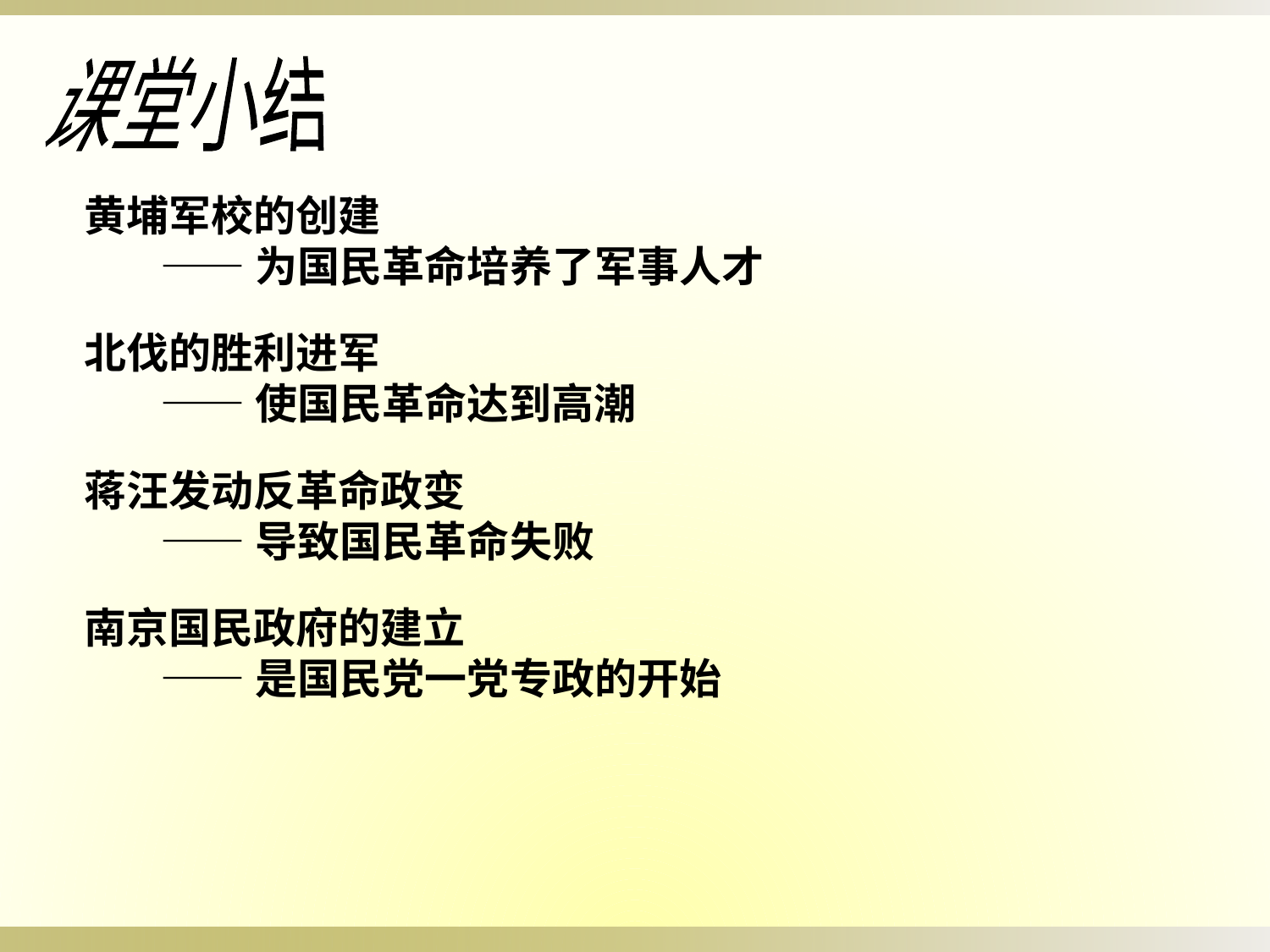

课堂小结
黄埔军校的创建
        ——为国民革命培养了军事人才
北伐的胜利进军
        ——使国民革命达到高潮
蒋汪发动反革命政变
        ——导致国民革命失败
南京国民政府的建立
        ——是国民党一党专政的开始